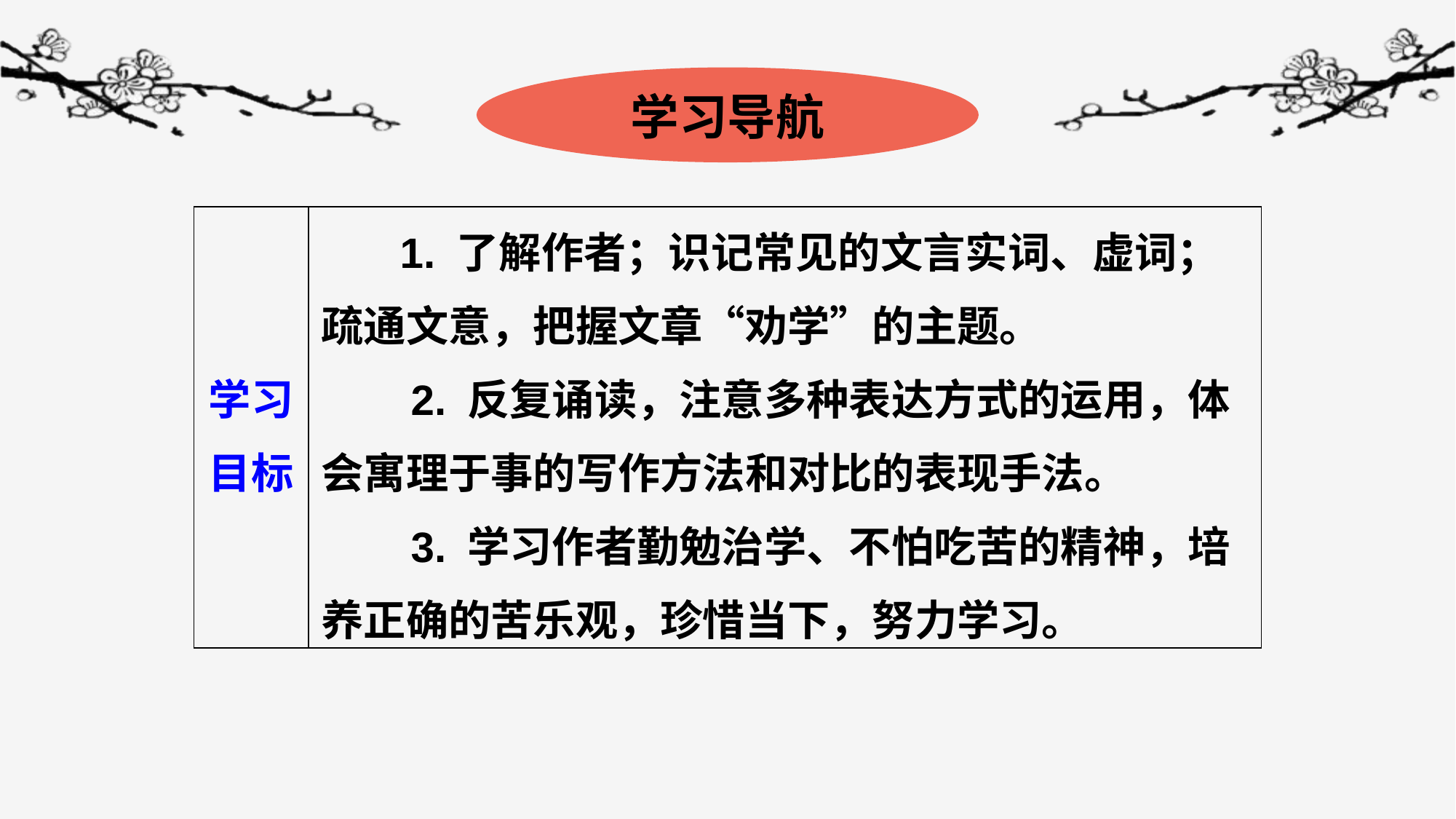

学习导航
| 学习目标 | 1. 了解作者；识记常见的文言实词、虚词；疏通文意，把握文章“劝学”的主题。 　　2. 反复诵读，注意多种表达方式的运用，体会寓理于事的写作方法和对比的表现手法。 　　3. 学习作者勤勉治学、不怕吃苦的精神，培养正确的苦乐观，珍惜当下，努力学习。 |
| --- | --- |
https://www.ypppt.com/